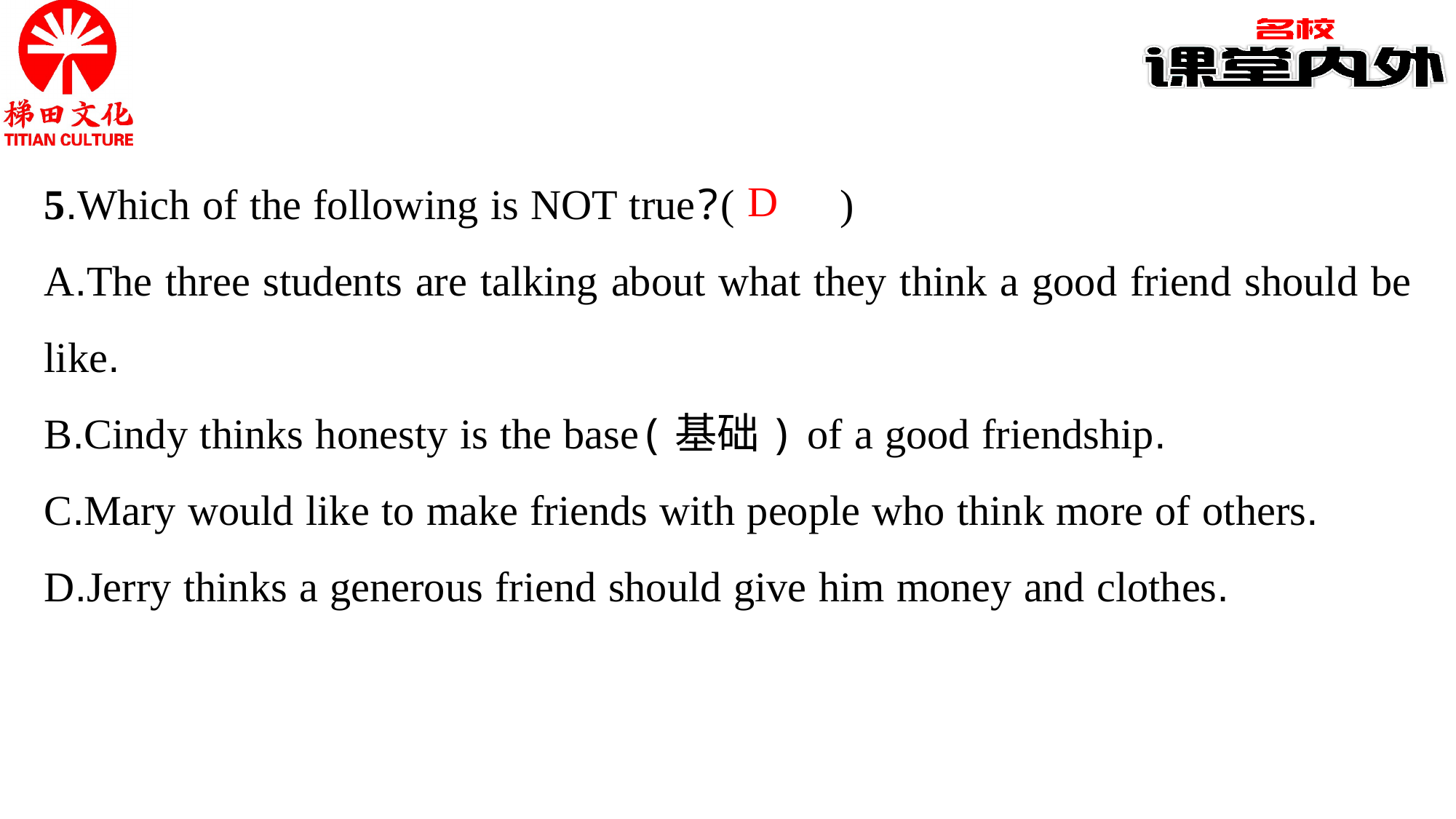

5.Which of the following is NOT true?(　　)
A.The three students are talking about what they think a good friend should be like.
B.Cindy thinks honesty is the base(基础) of a good friendship.
C.Mary would like to make friends with people who think more of others.
D.Jerry thinks a generous friend should give him money and clothes.
D